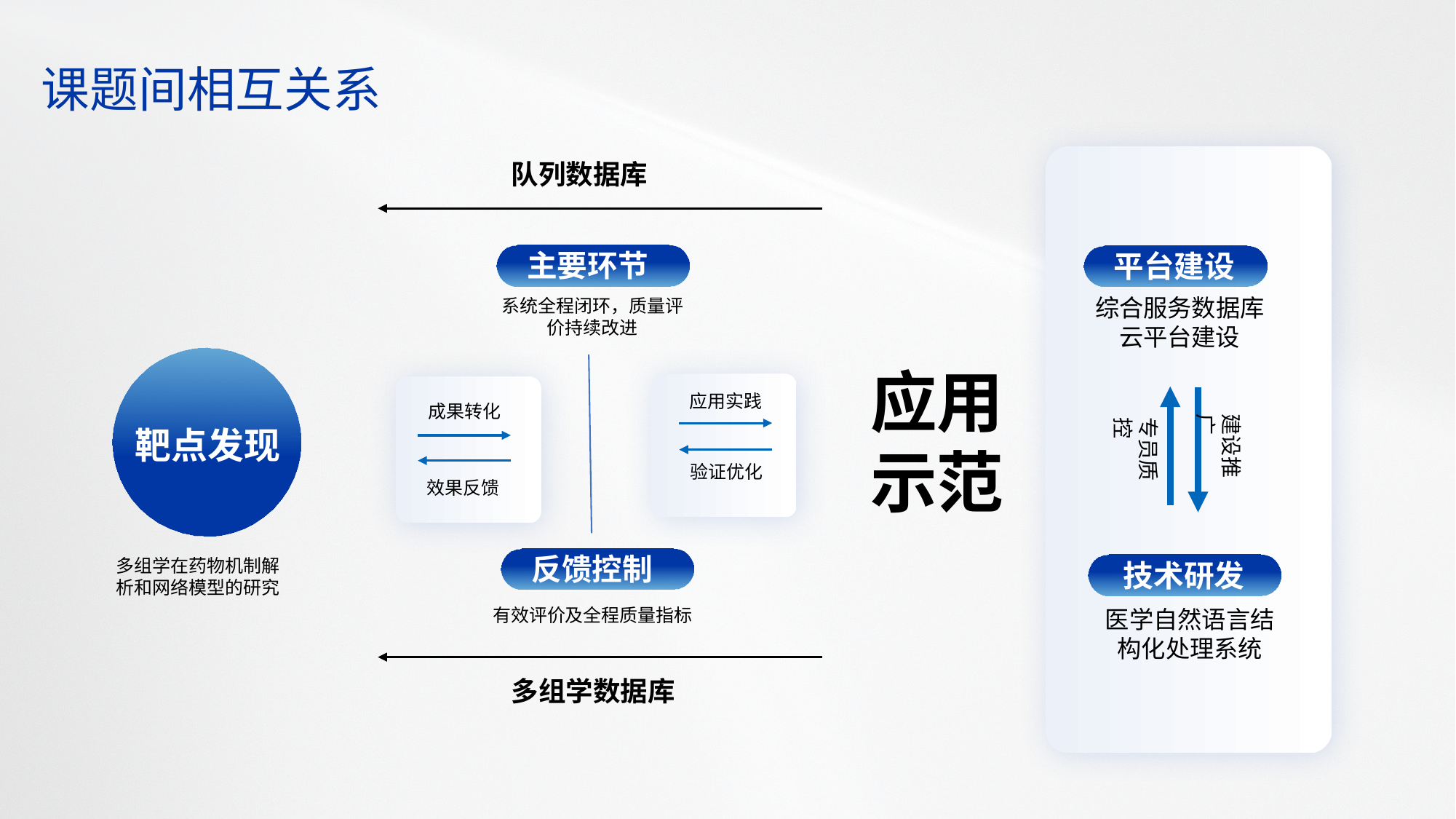

课题间相互关系

队列数据库
主要环节

平台建设

综合服务数据库云平台建设
系统全程闭环，质量评价持续改进

应用实践
验证优化
成果转化
建设推广
专员质控
应用示范
靶点发现
效果反馈
反馈控制

技术研发

多组学在药物机制解析和网络模型的研究

有效评价及全程质量指标
医学自然语言结构化处理系统
多组学数据库